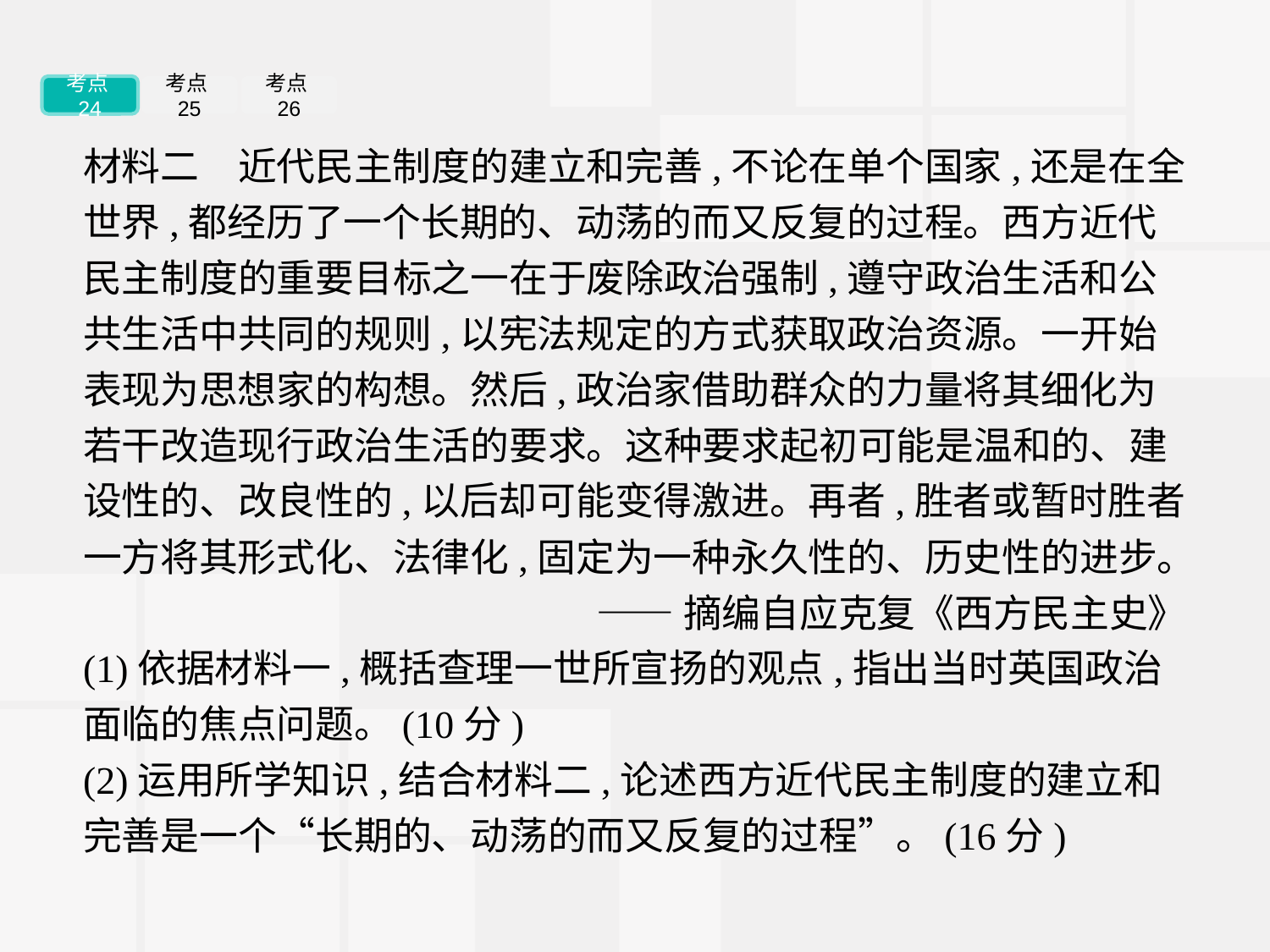

考点24
考点25
考点26
材料二　近代民主制度的建立和完善,不论在单个国家,还是在全世界,都经历了一个长期的、动荡的而又反复的过程。西方近代民主制度的重要目标之一在于废除政治强制,遵守政治生活和公共生活中共同的规则,以宪法规定的方式获取政治资源。一开始表现为思想家的构想。然后,政治家借助群众的力量将其细化为若干改造现行政治生活的要求。这种要求起初可能是温和的、建设性的、改良性的,以后却可能变得激进。再者,胜者或暂时胜者一方将其形式化、法律化,固定为一种永久性的、历史性的进步。
——摘编自应克复《西方民主史》
(1)依据材料一,概括查理一世所宣扬的观点,指出当时英国政治面临的焦点问题。(10分)
(2)运用所学知识,结合材料二,论述西方近代民主制度的建立和完善是一个“长期的、动荡的而又反复的过程”。(16分)